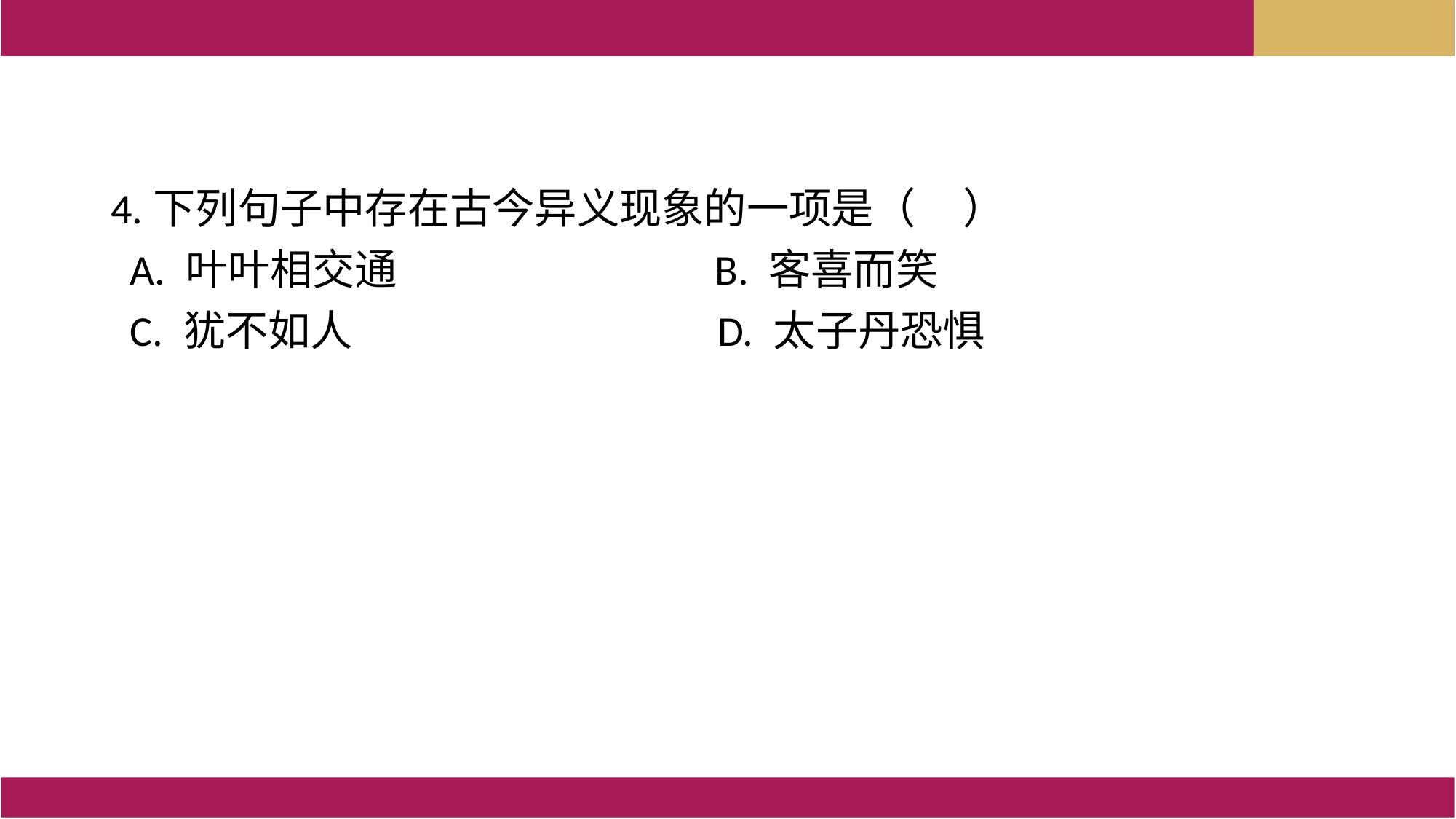

4.下列句子中存在古今异义现象的一项是（    ）
  A. 叶叶相交通                          B. 客喜而笑
  C. 犹不如人                              D. 太子丹恐惧